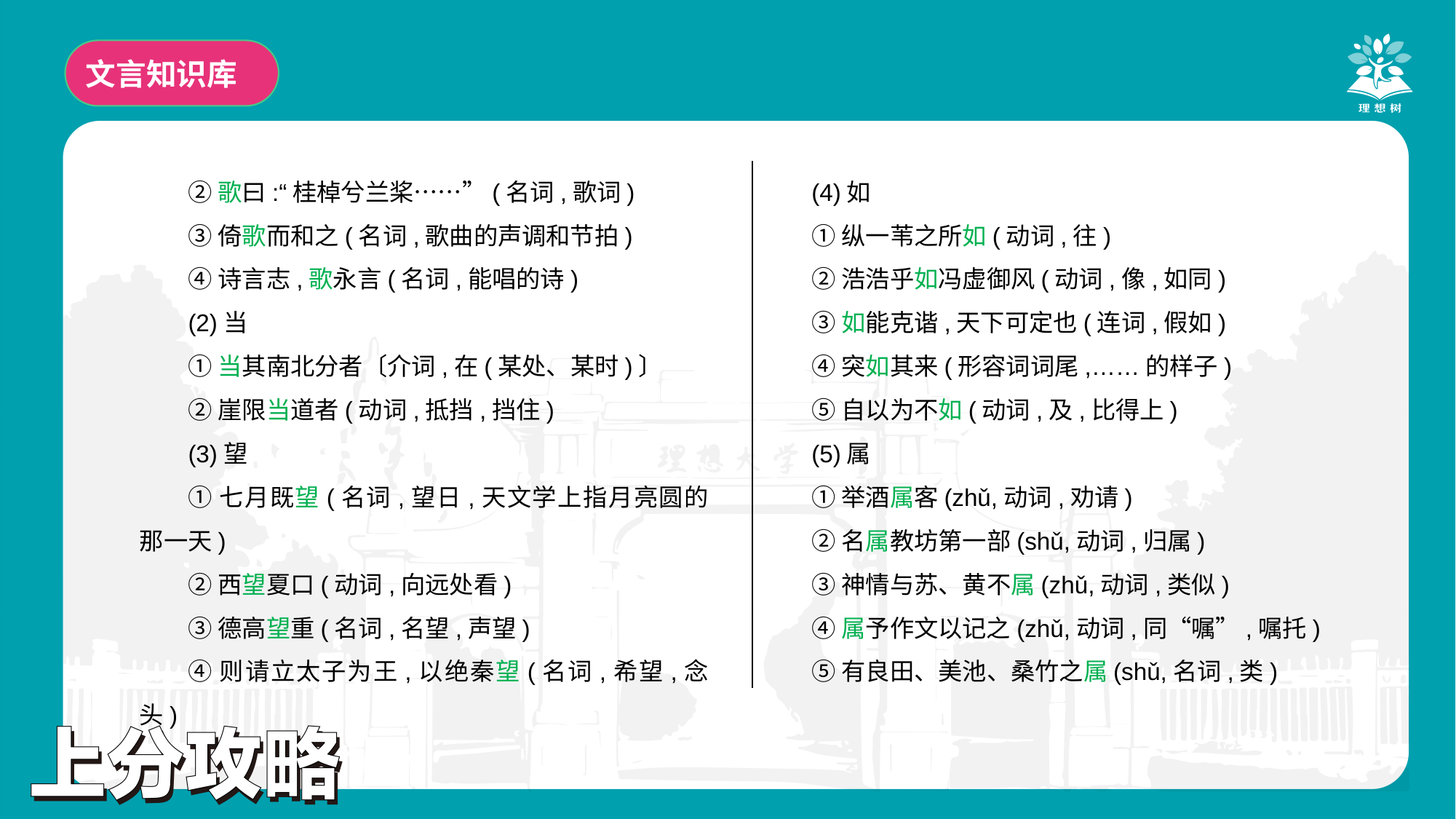

文言知识库
②歌曰:“桂棹兮兰桨……”(名词,歌词)
③倚歌而和之(名词,歌曲的声调和节拍)
④诗言志,歌永言(名词,能唱的诗)
(2)当
①当其南北分者〔介词,在(某处、某时)〕
②崖限当道者(动词,抵挡,挡住)
(3)望
①七月既望(名词,望日,天文学上指月亮圆的那一天)
②西望夏口(动词,向远处看)
③德高望重(名词,名望,声望)
④则请立太子为王,以绝秦望(名词,希望,念头)
(4)如
①纵一苇之所如(动词,往)
②浩浩乎如冯虚御风(动词,像,如同)
③如能克谐,天下可定也(连词,假如)
④突如其来(形容词词尾,……的样子)
⑤自以为不如(动词,及,比得上)
(5)属
①举酒属客(zhǔ,动词,劝请)
②名属教坊第一部(shǔ,动词,归属)
③神情与苏、黄不属(zhǔ,动词,类似)
④属予作文以记之(zhǔ,动词,同“嘱”,嘱托)
⑤有良田、美池、桑竹之属(shǔ,名词,类)